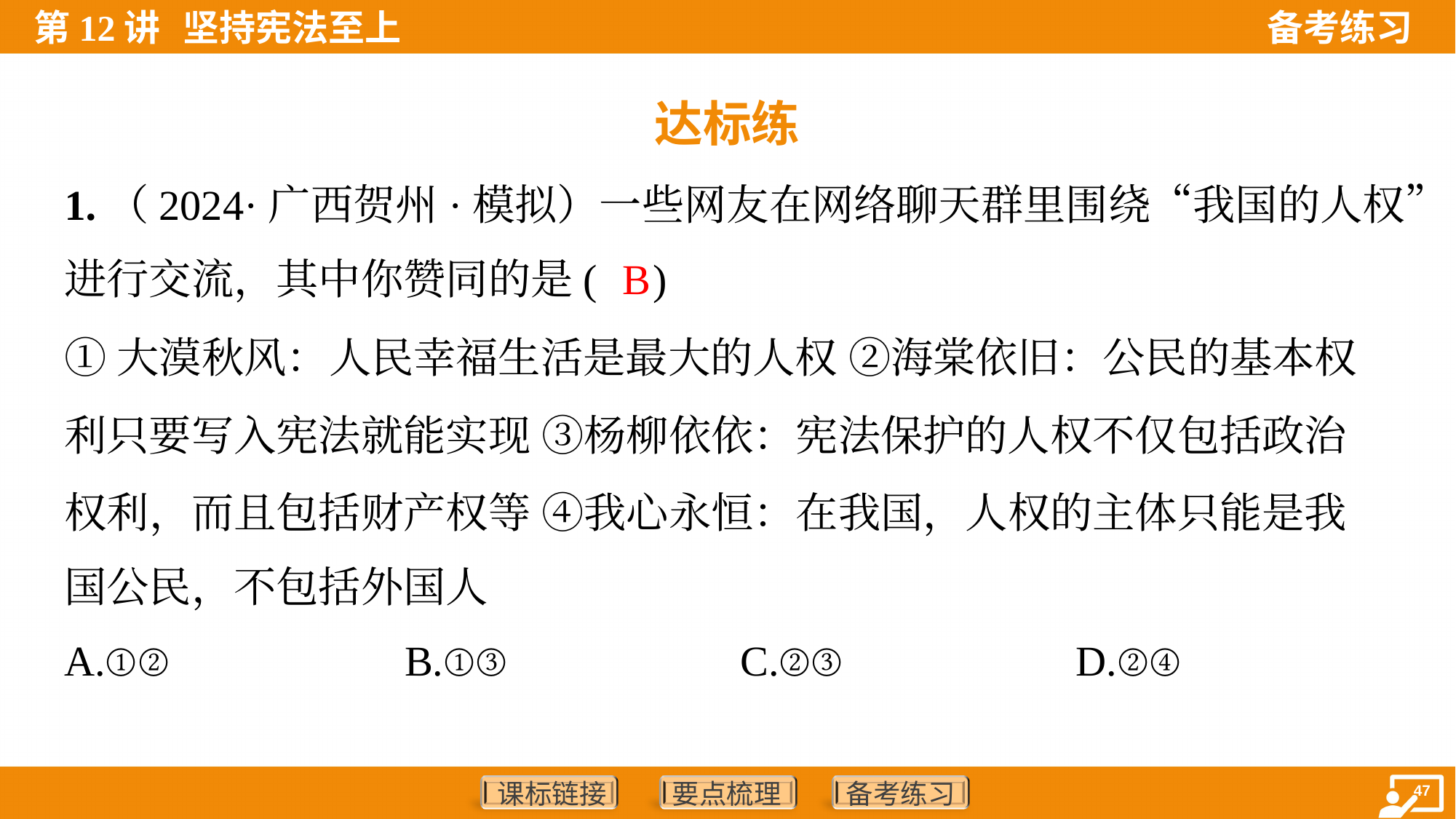

达标练
1.（2024·广西贺州·模拟）一些网友在网络聊天群里围绕“我国的人权”
进行交流，其中你赞同的是(     )
B
①大漠秋风：人民幸福生活是最大的人权 ②海棠依旧：公民的基本权
利只要写入宪法就能实现 ③杨柳依依：宪法保护的人权不仅包括政治
权利，而且包括财产权等 ④我心永恒：在我国，人权的主体只能是我
国公民，不包括外国人
A.①②	B.①③	C.②③	D.②④